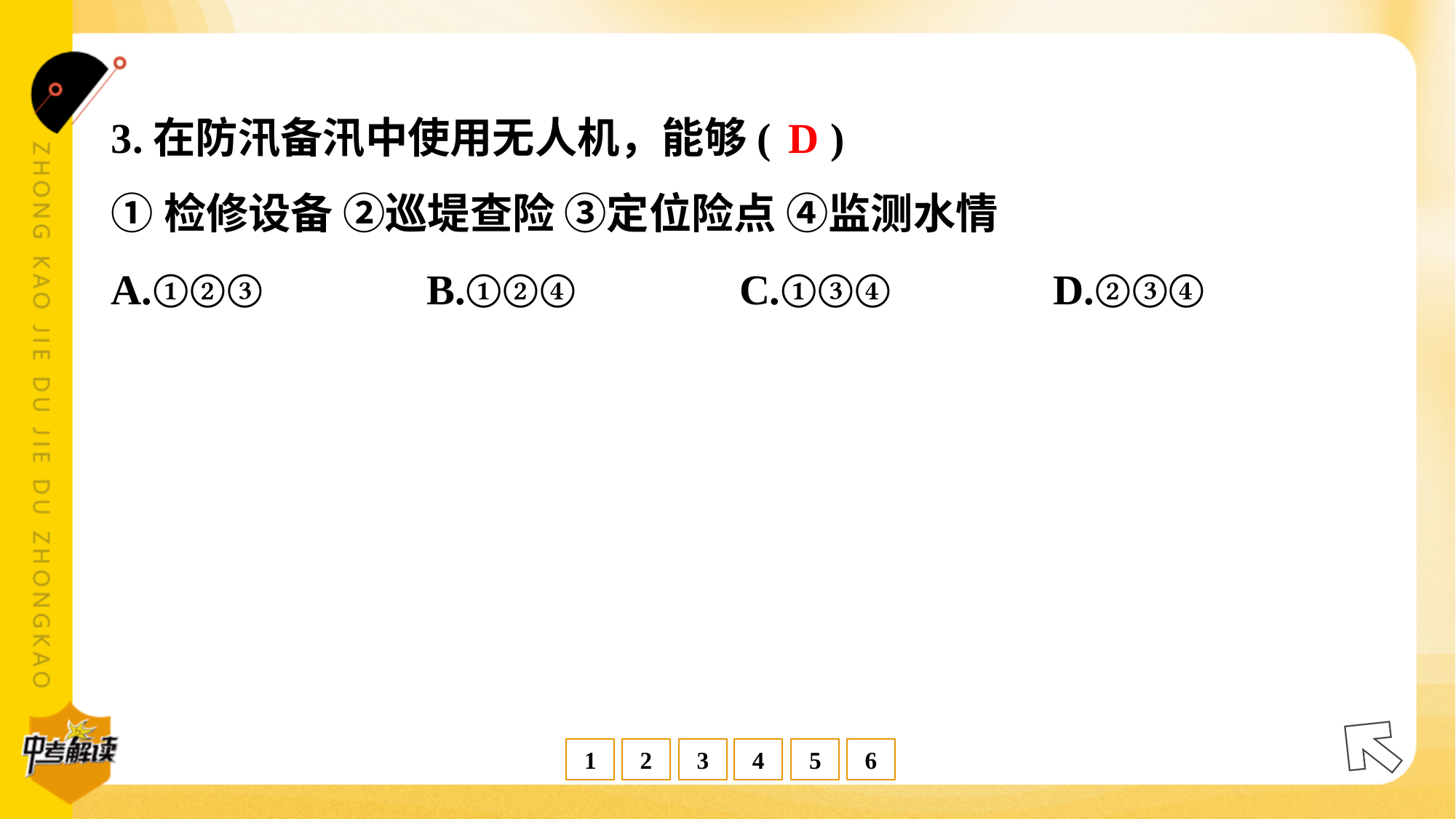

D
3.在防汛备汛中使用无人机，能够(     )
①检修设备 ②巡堤查险 ③定位险点 ④监测水情
A.①②③	B.①②④	C.①③④	D.②③④